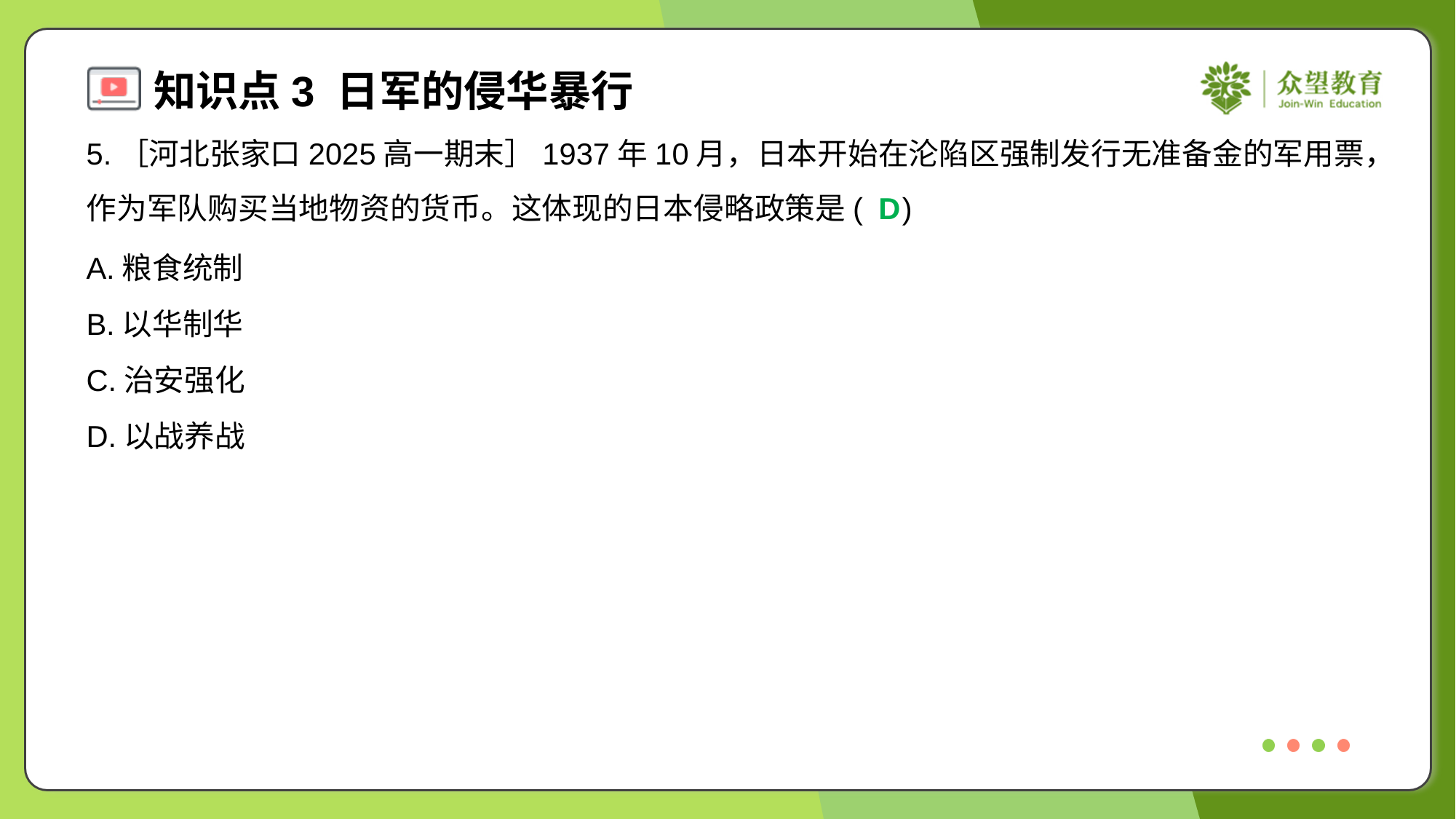

5.［河北张家口2025高一期末］1937年10月，日本开始在沦陷区强制发行无准备金的军用票，
作为军队购买当地物资的货币。这体现的日本侵略政策是(     )
D
A.粮食统制
B.以华制华
C.治安强化
D.以战养战